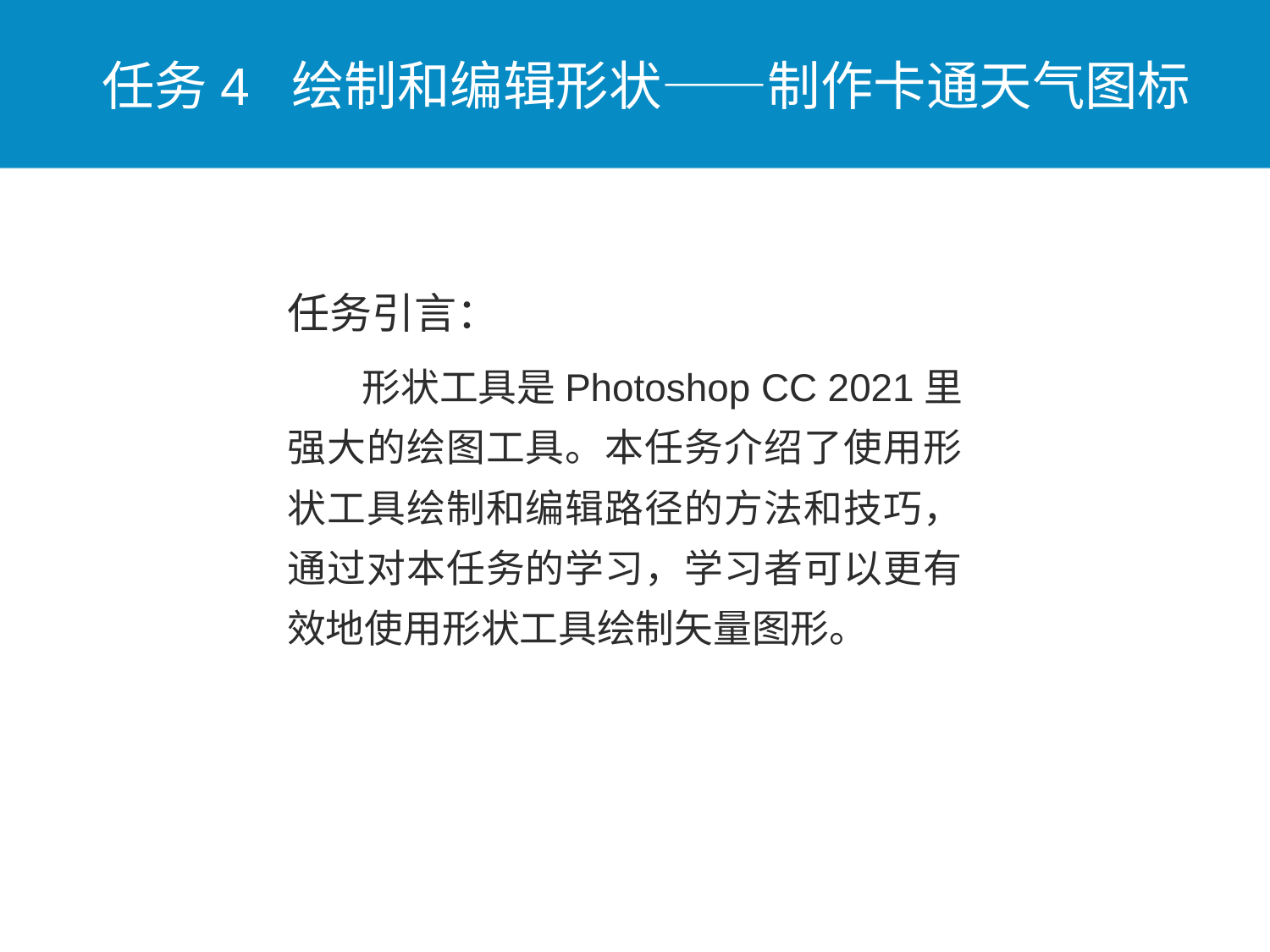

任务4  绘制和编辑形状——制作卡通天气图标
任务引言：
形状工具是Photoshop CC 2021里强大的绘图工具。本任务介绍了使用形状工具绘制和编辑路径的方法和技巧，通过对本任务的学习，学习者可以更有效地使用形状工具绘制矢量图形。